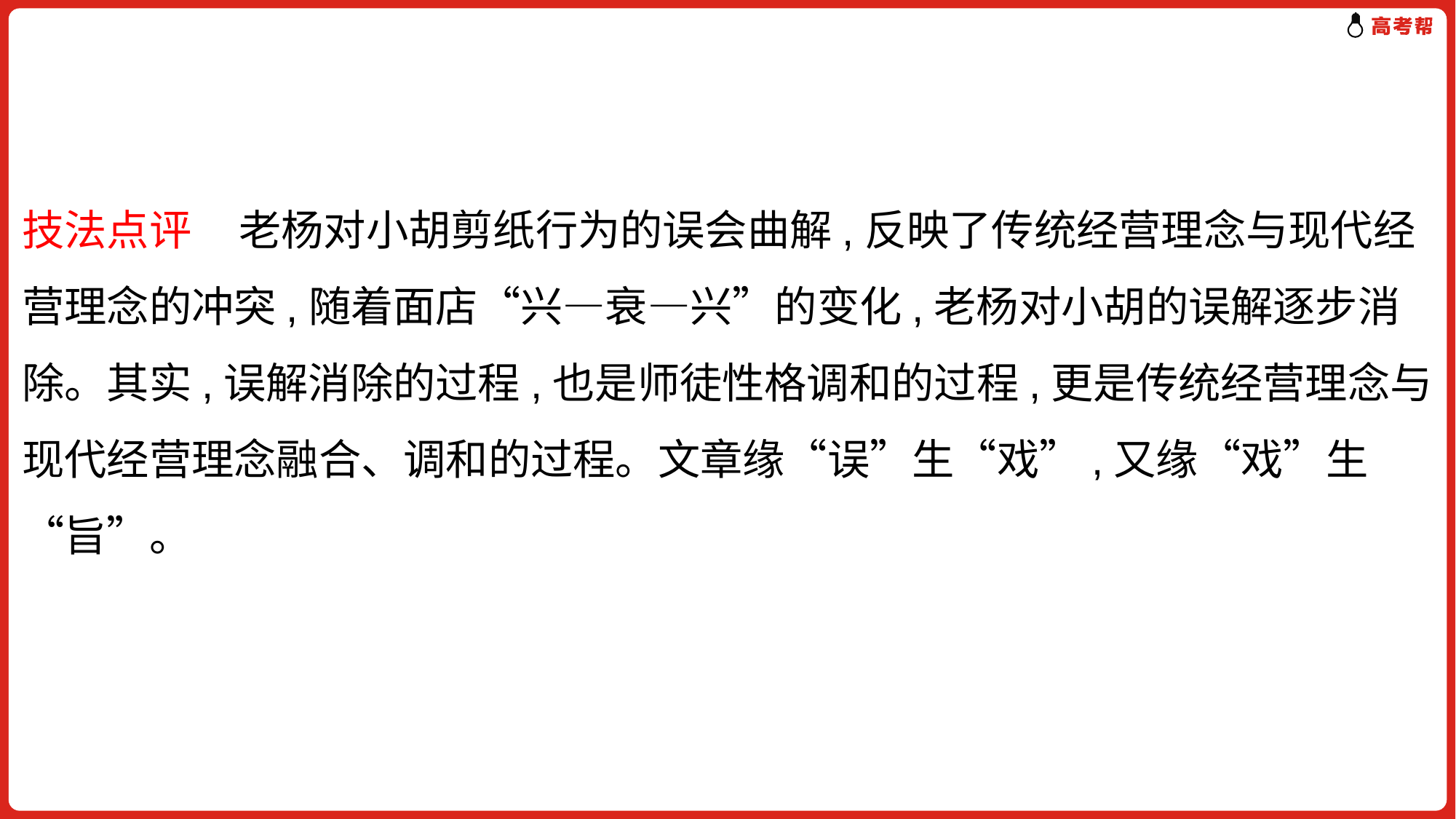

技法点评     老杨对小胡剪纸行为的误会曲解,反映了传统经营理念与现代经营理念的冲突,随着面店“兴—衰—兴”的变化,老杨对小胡的误解逐步消除。其实,误解消除的过程,也是师徒性格调和的过程,更是传统经营理念与现代经营理念融合、调和的过程。文章缘“误”生“戏”,又缘“戏”生“旨”。